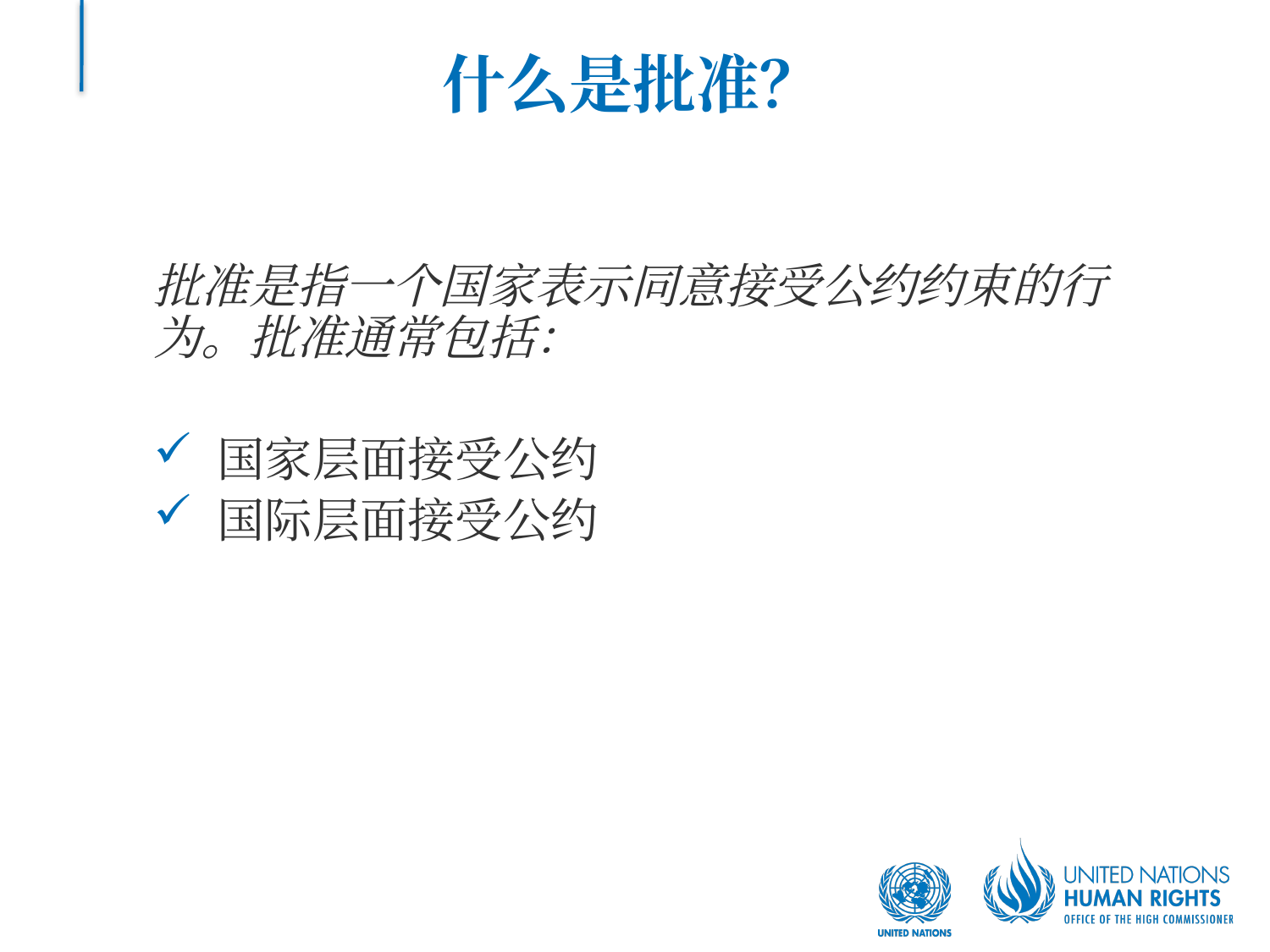

# 什么是批准？

批准是指一个国家表示同意接受公约约束的行为。批准通常包括：

国家层面接受公约
国际层面接受公约